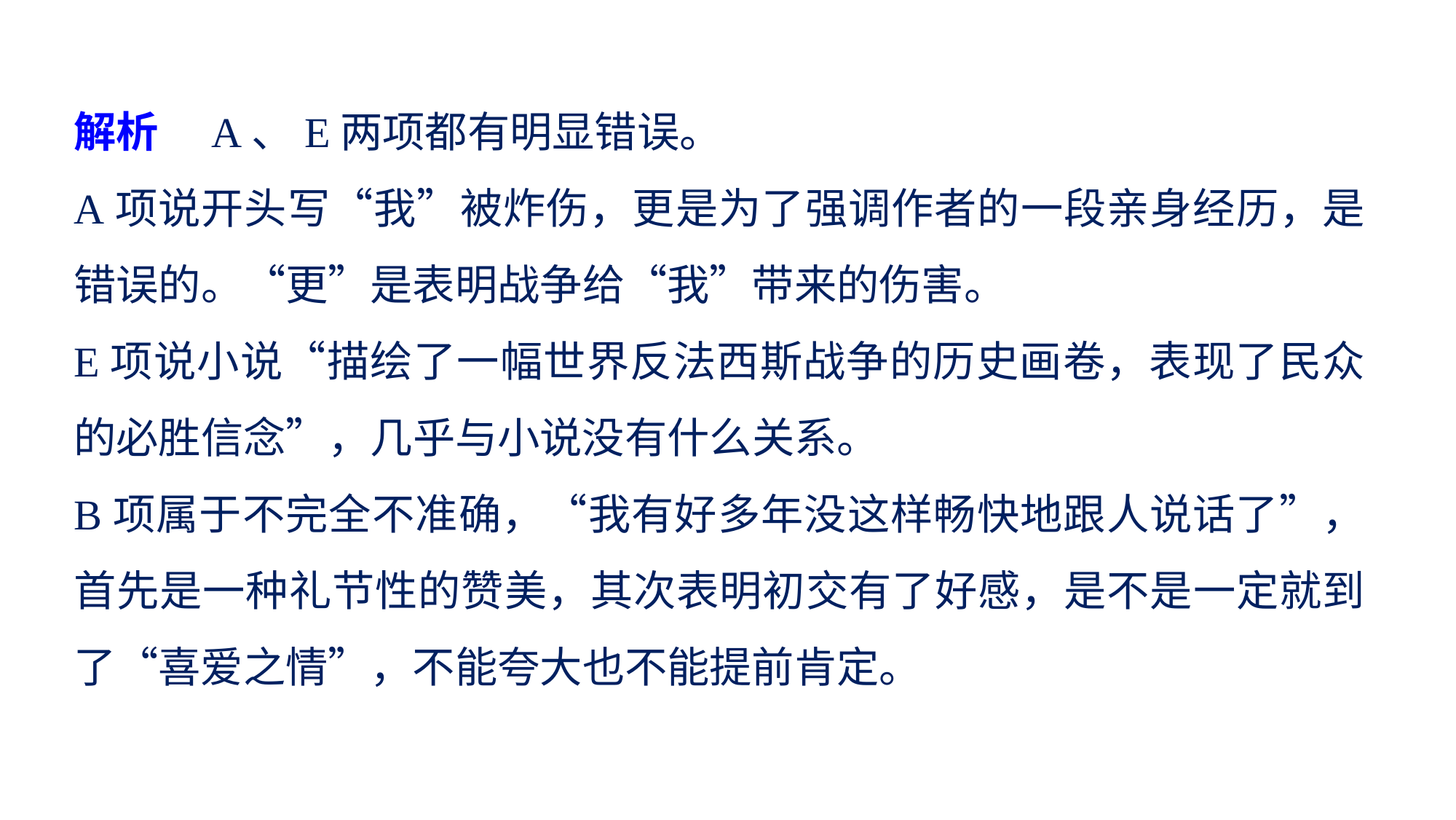

解析　A、E两项都有明显错误。
A项说开头写“我”被炸伤，更是为了强调作者的一段亲身经历，是错误的。“更”是表明战争给“我”带来的伤害。
E项说小说“描绘了一幅世界反法西斯战争的历史画卷，表现了民众的必胜信念”，几乎与小说没有什么关系。
B项属于不完全不准确，“我有好多年没这样畅快地跟人说话了”，首先是一种礼节性的赞美，其次表明初交有了好感，是不是一定就到了“喜爱之情”，不能夸大也不能提前肯定。